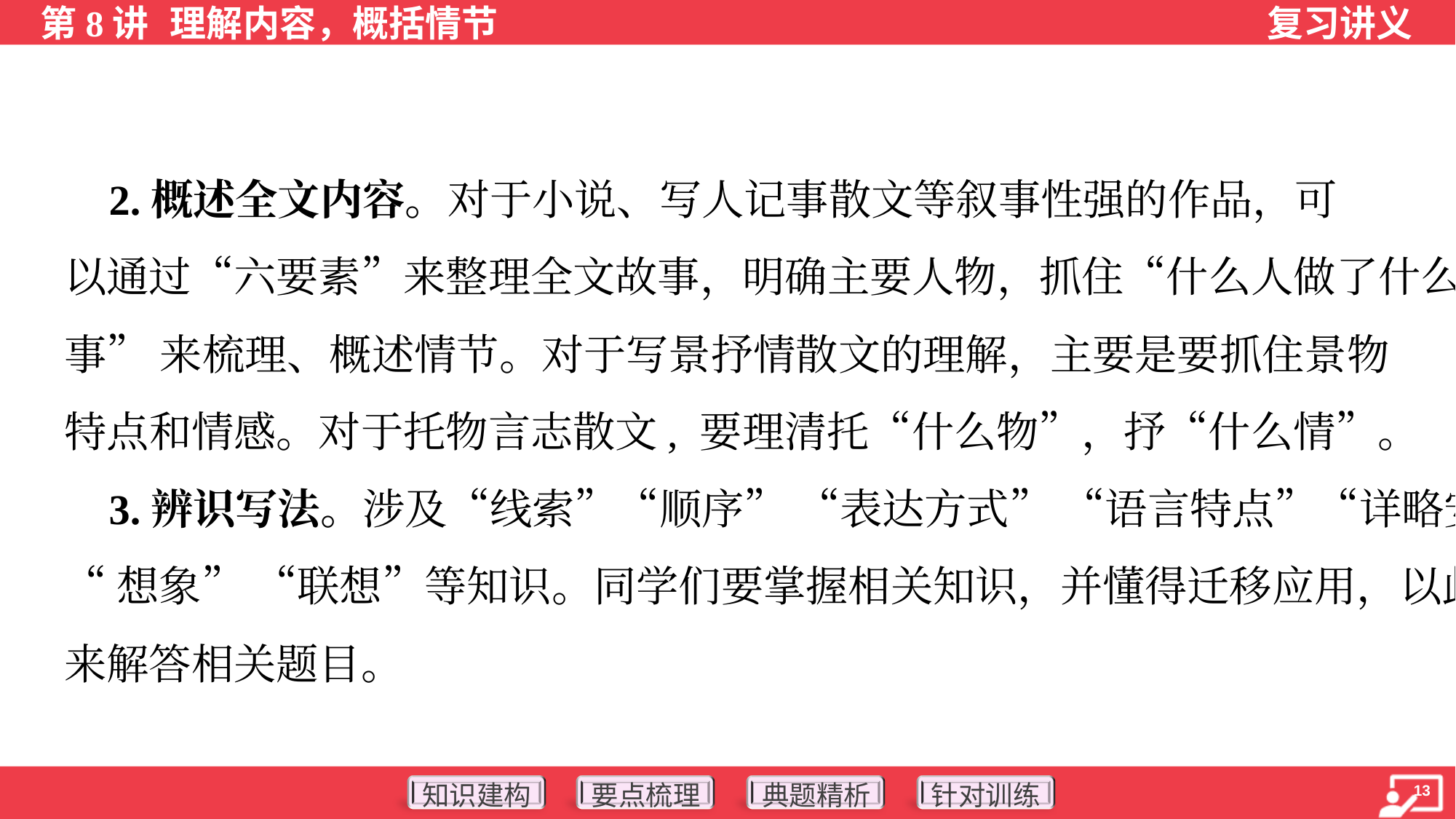

2.概述全文内容。对于小说、写人记事散文等叙事性强的作品，可
以通过“六要素”来整理全文故事，明确主要人物，抓住“什么人做了什么
事” 来梳理、概述情节。对于写景抒情散文的理解，主要是要抓住景物
特点和情感。对于托物言志散文, 要理清托“什么物”，抒“什么情”。
    3.辨识写法。涉及“线索”“顺序” “表达方式” “语言特点”“详略安排”
“想象” “联想”等知识。同学们要掌握相关知识，并懂得迁移应用，以此
来解答相关题目。